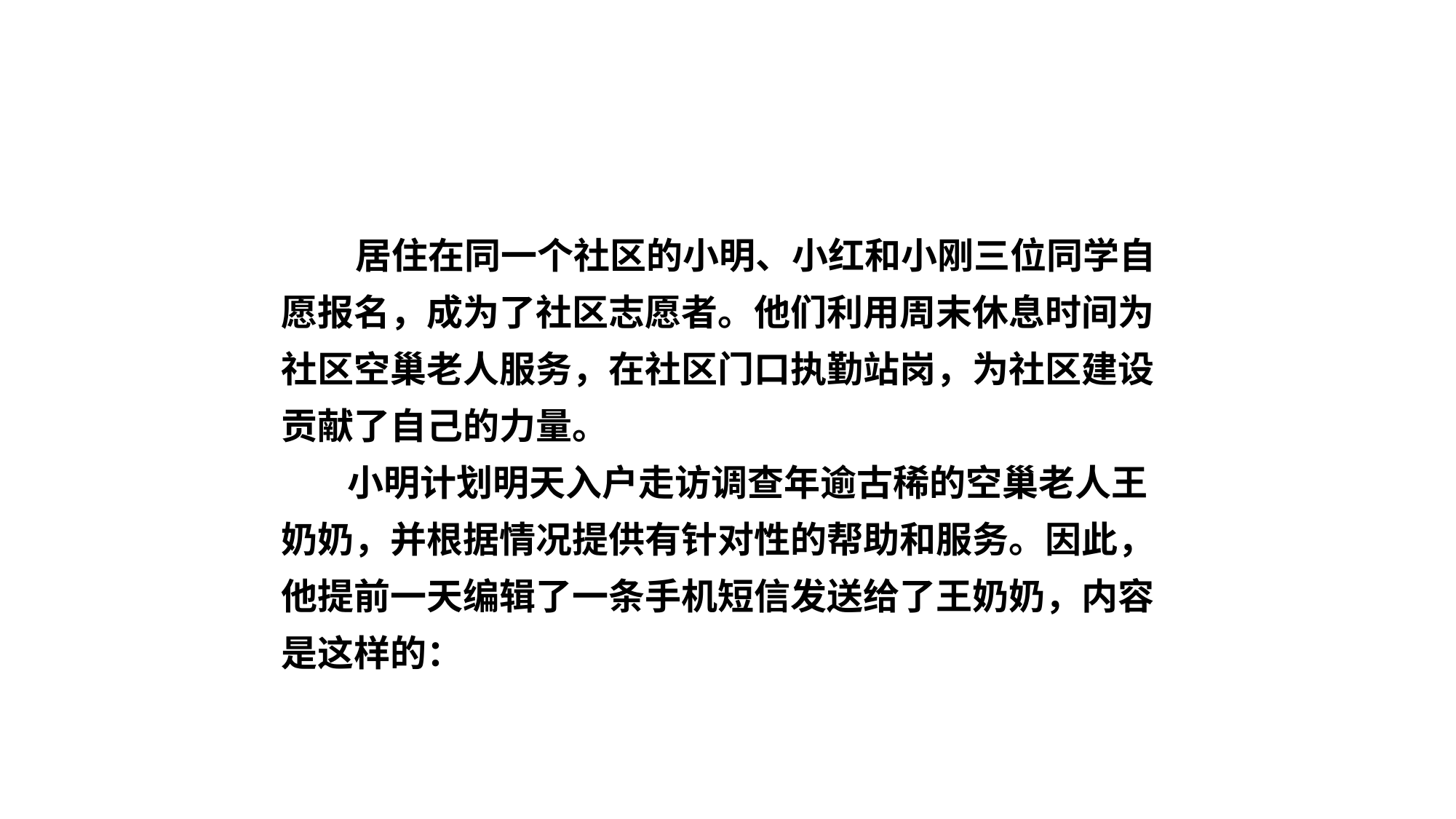

居住在同一个社区的小明、小红和小刚三位同学自愿报名，成为了社区志愿者。他们利用周末休息时间为社区空巢老人服务，在社区门口执勤站岗，为社区建设贡献了自己的力量。
       小明计划明天入户走访调查年逾古稀的空巢老人王奶奶，并根据情况提供有针对性的帮助和服务。因此，他提前一天编辑了一条手机短信发送给了王奶奶，内容是这样的：